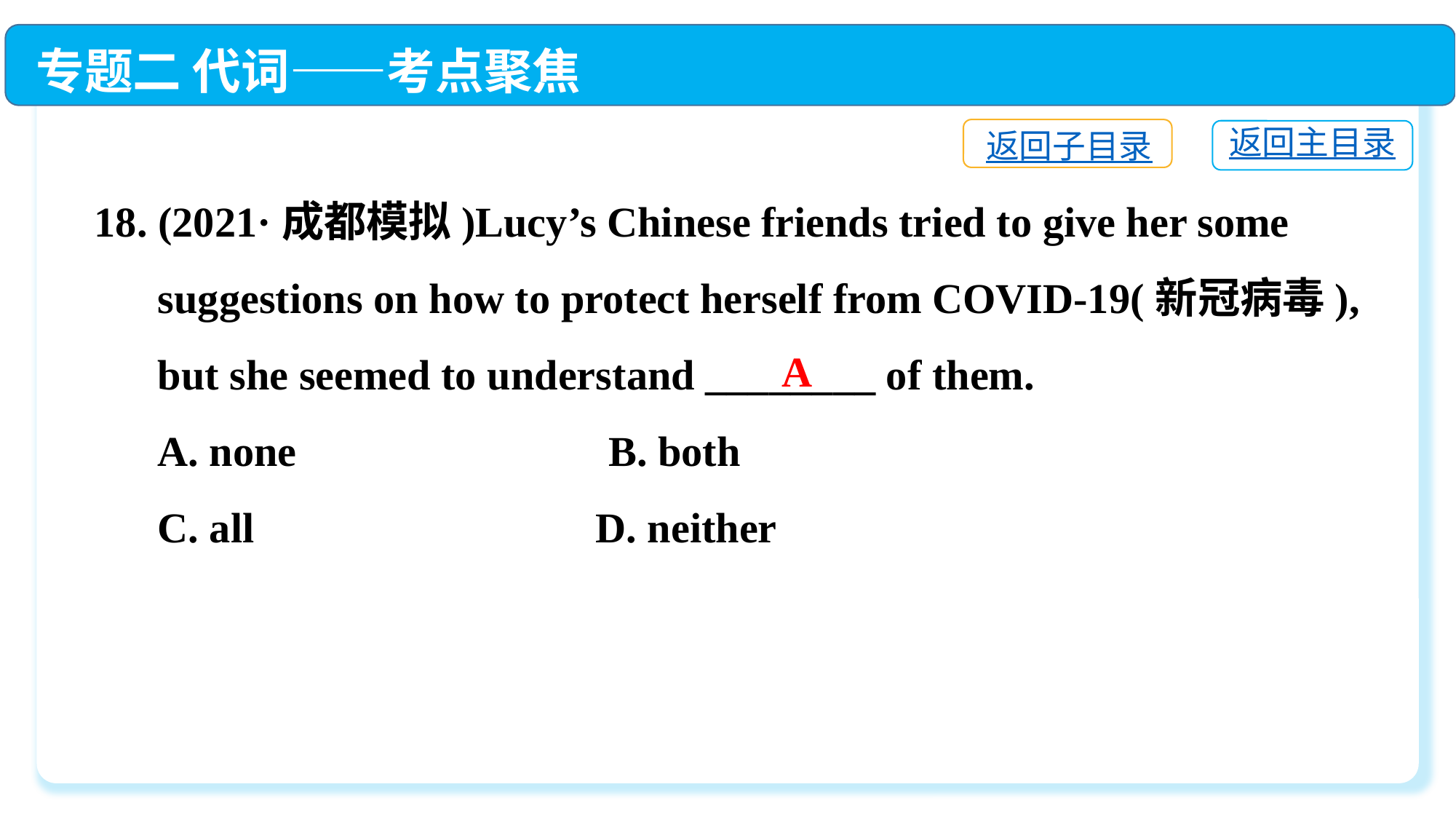

专题二 代词——考点聚焦

返回子目录
返回主目录
18. (2021·成都模拟)Lucy’s Chinese friends tried to give her some
      suggestions on how to protect herself from COVID-19(新冠病毒),
      but she seemed to understand ________ of them.
      A. none　　　	       B. both
      C. all　　 	                 D. neither

A